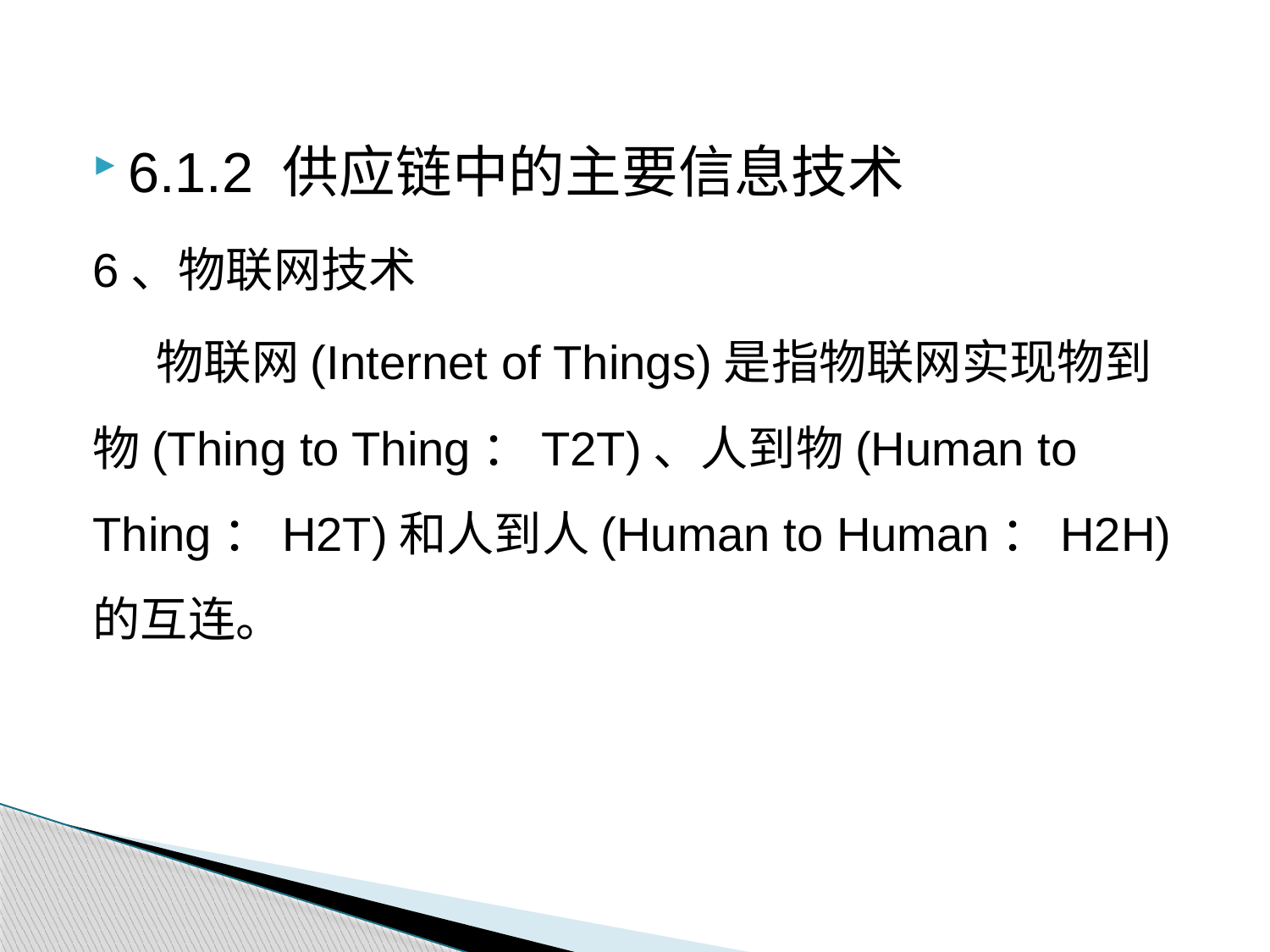

6.1.2 供应链中的主要信息技术
6、物联网技术
物联网(Internet of Things)是指物联网实现物到物(Thing to Thing：T2T)、人到物(Human to Thing：H2T)和人到人(Human to Human：H2H)的互连。